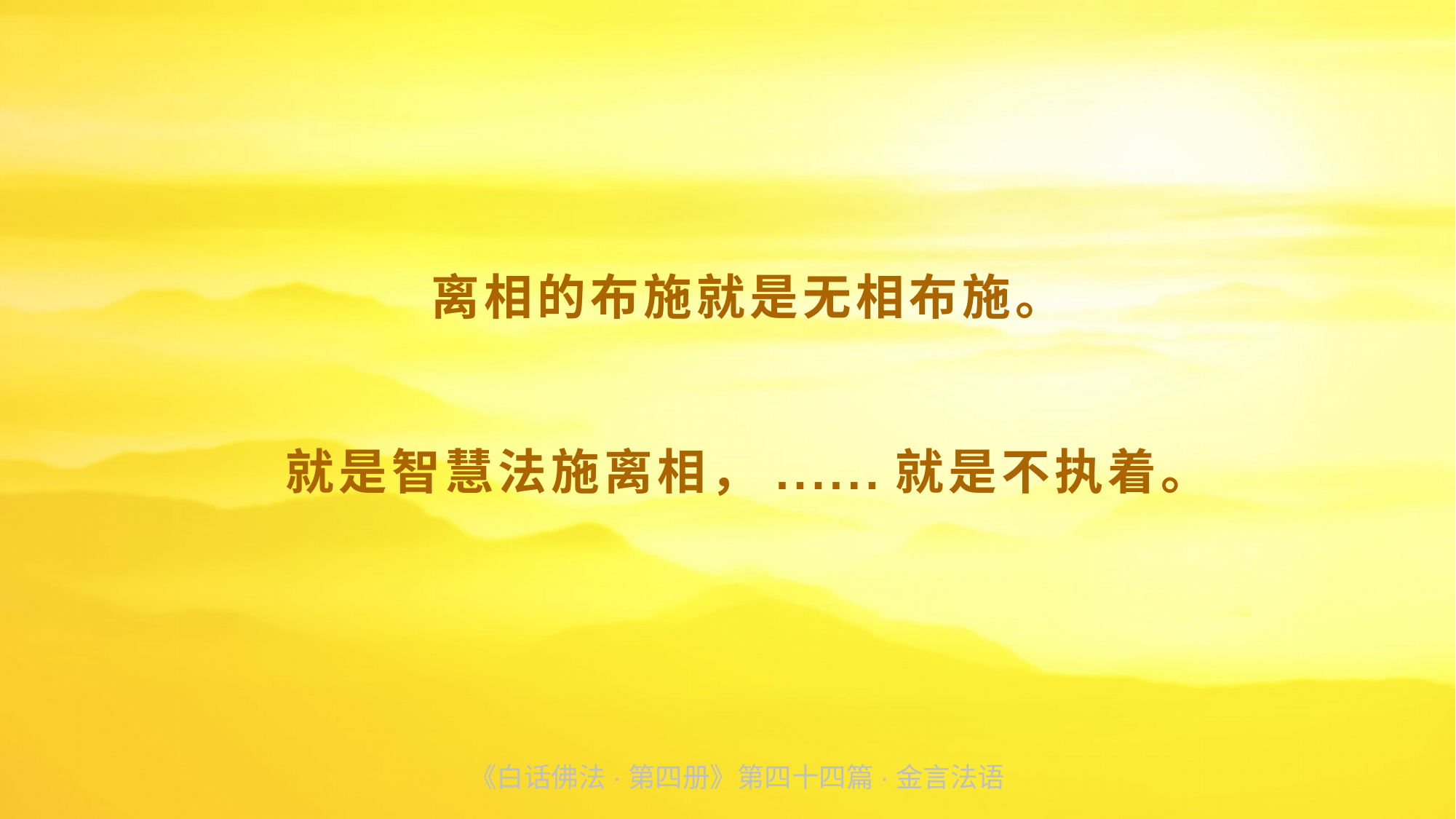

离相的布施就是无相布施。

就是智慧法施离相，......就是不执着。
  《白话佛法·第四册》第四十四篇·金言法语